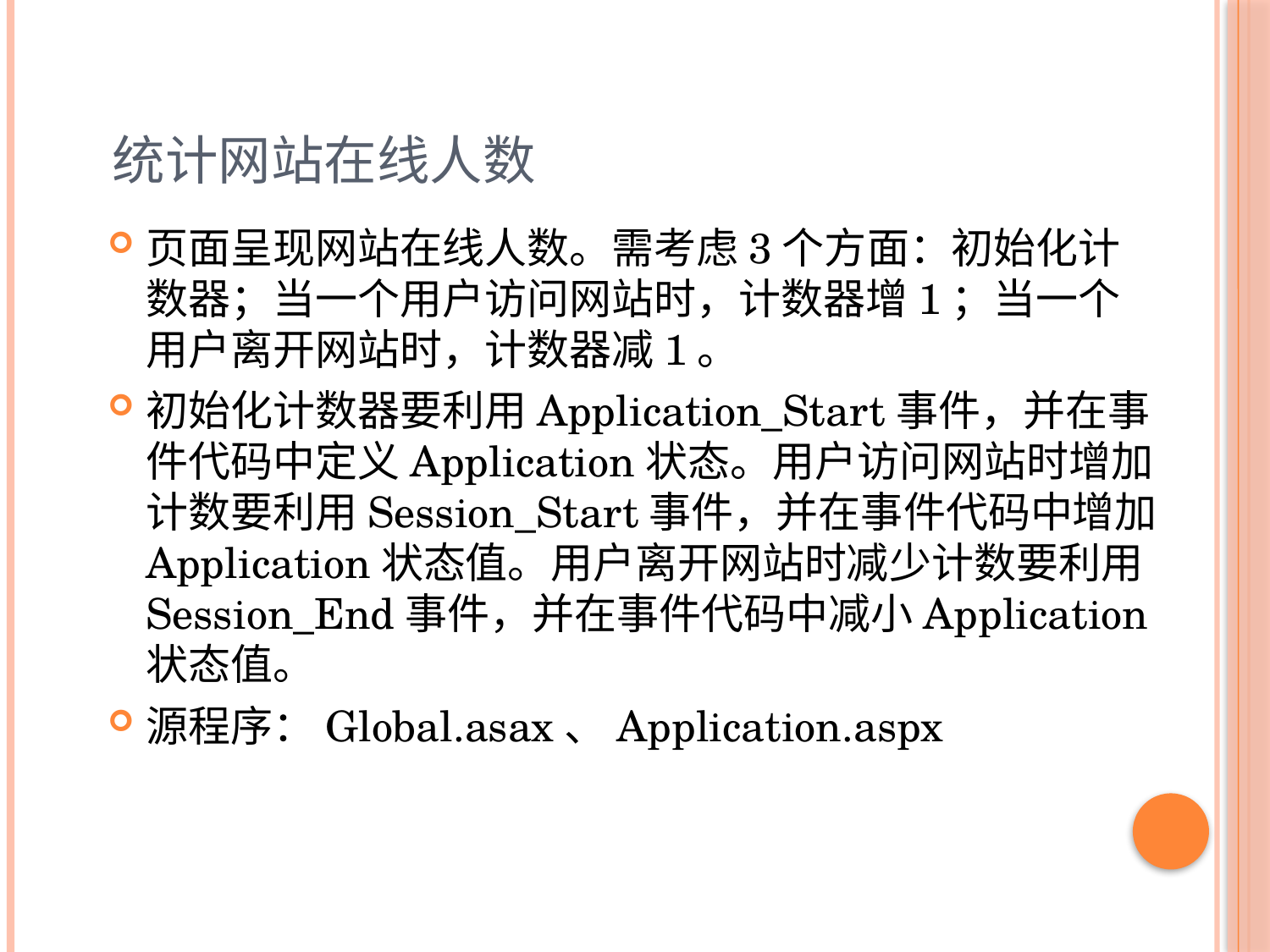

# 统计网站在线人数
页面呈现网站在线人数。需考虑3个方面：初始化计数器；当一个用户访问网站时，计数器增1；当一个用户离开网站时，计数器减1。
初始化计数器要利用Application_Start事件，并在事件代码中定义Application状态。用户访问网站时增加计数要利用Session_Start事件，并在事件代码中增加Application状态值。用户离开网站时减少计数要利用Session_End事件，并在事件代码中减小Application状态值。
源程序：Global.asax、Application.aspx
36